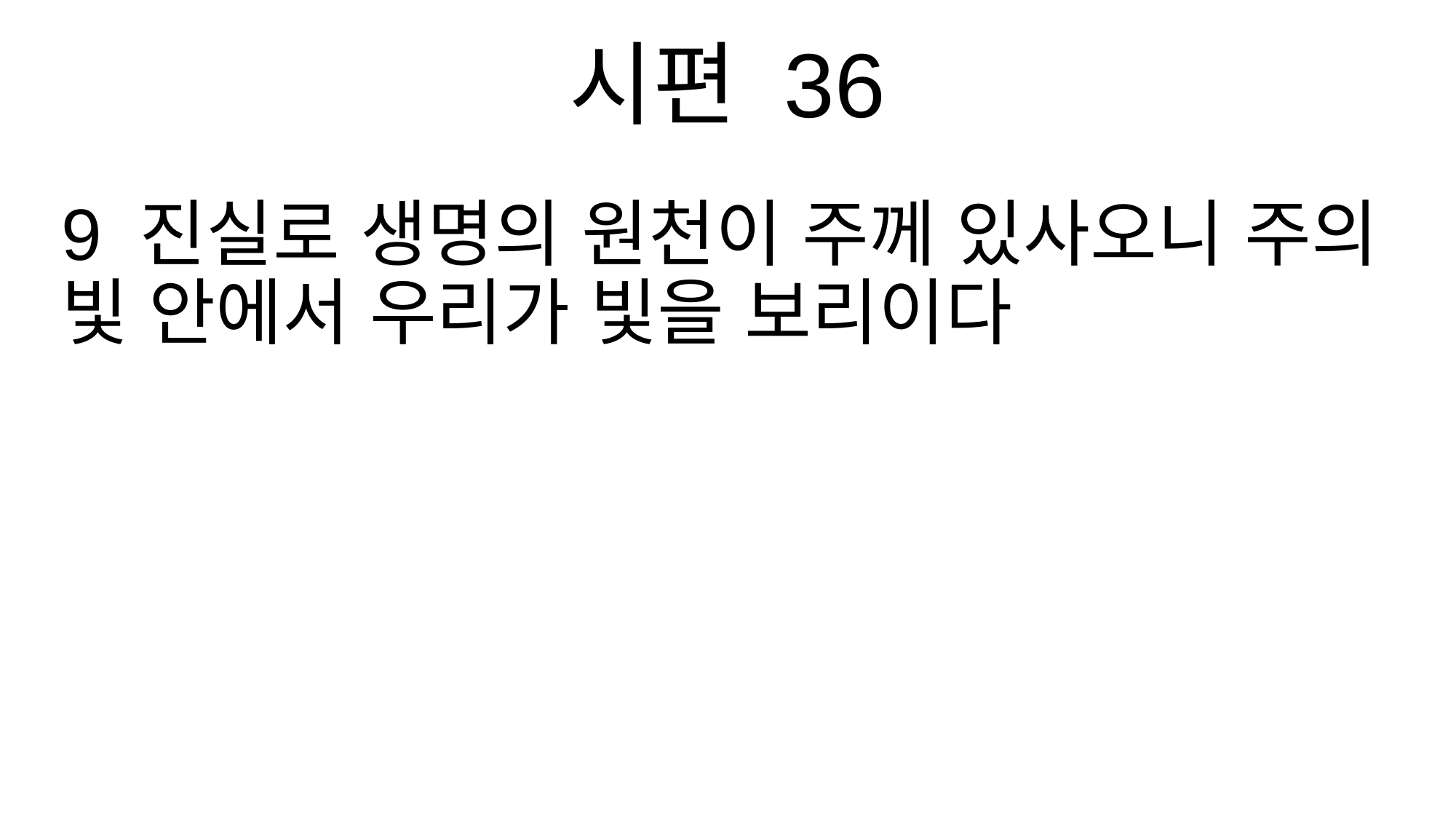

시편 36
9 진실로 생명의 원천이 주께 있사오니 주의 빛 안에서 우리가 빛을 보리이다